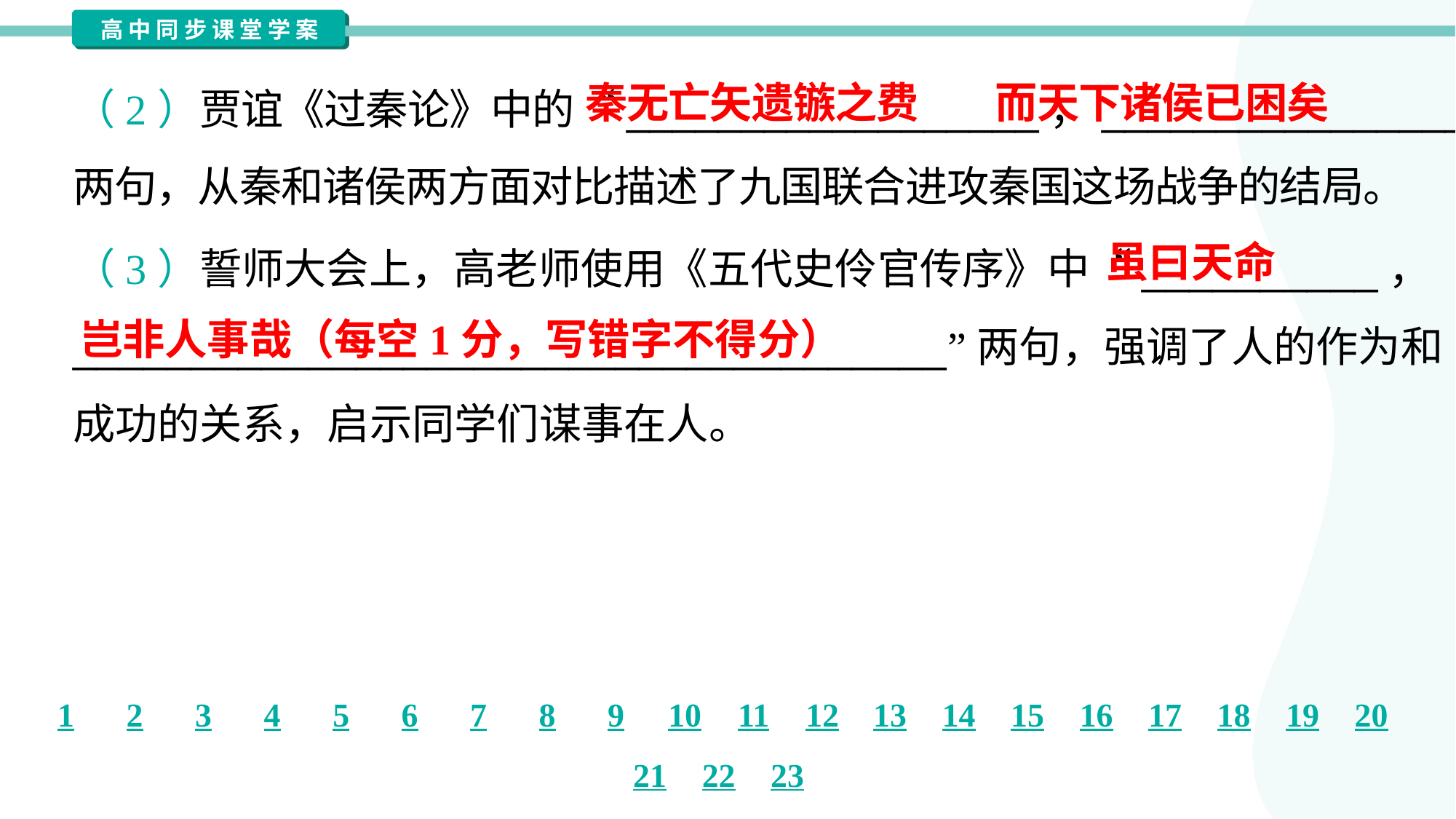

秦无亡矢遗镞之费
而天下诸侯已困矣
（2）贾谊《过秦论》中的“__________________，__________________”
两句，从秦和诸侯两方面对比描述了九国联合进攻秦国这场战争的结局。
虽曰天命
（3）誓师大会上，高老师使用《五代史伶官传序》中“__________，
_____________________________________”两句，强调了人的作为和
成功的关系，启示同学们谋事在人。
岂非人事哉（每空1分，写错字不得分）